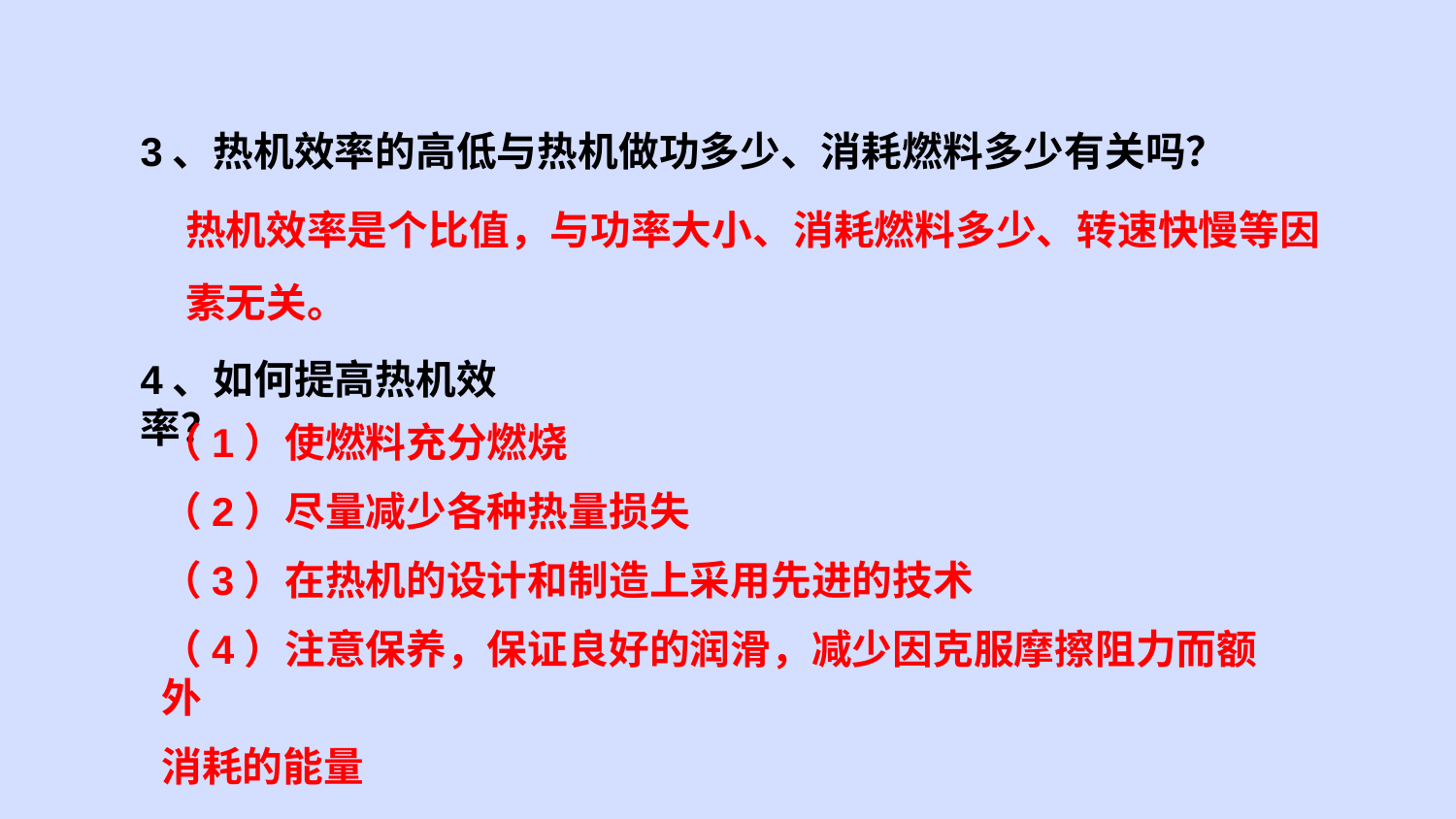

3、热机效率的高低与热机做功多少、消耗燃料多少有关吗？
热机效率是个比值，与功率大小、消耗燃料多少、转速快慢等因素无关。
4、如何提高热机效率？
（1）使燃料充分燃烧
（2）尽量减少各种热量损失
（3）在热机的设计和制造上采用先进的技术
（4）注意保养，保证良好的润滑，减少因克服摩擦阻力而额外
消耗的能量